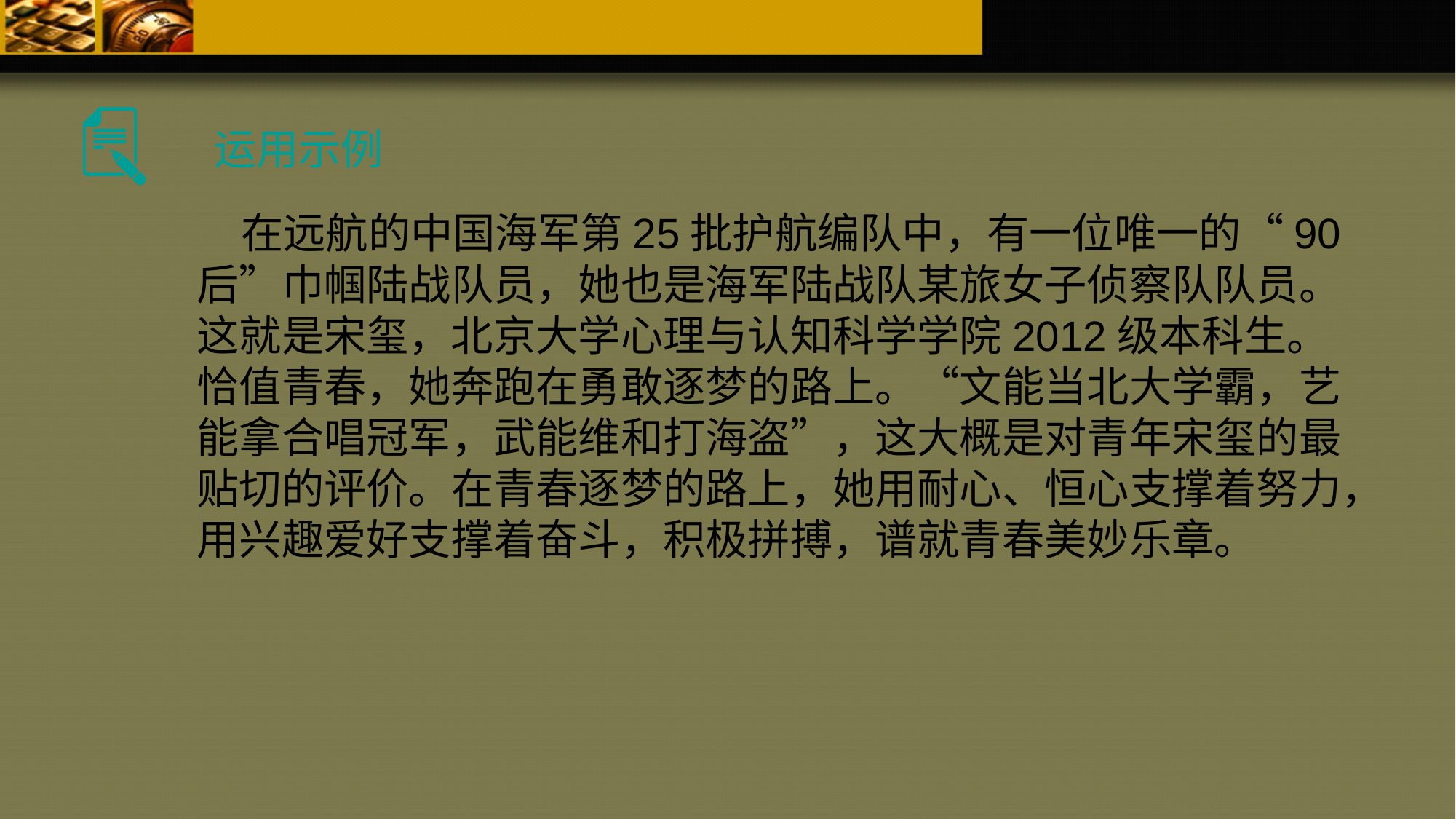

运用示例
   在远航的中国海军第25批护航编队中，有一位唯一的“90后”巾帼陆战队员，她也是海军陆战队某旅女子侦察队队员。这就是宋玺，北京大学心理与认知科学学院2012级本科生。恰值青春，她奔跑在勇敢逐梦的路上。“文能当北大学霸，艺能拿合唱冠军，武能维和打海盗”，这大概是对青年宋玺的最贴切的评价。在青春逐梦的路上，她用耐心、恒心支撑着努力，用兴趣爱好支撑着奋斗，积极拼搏，谱就青春美妙乐章。